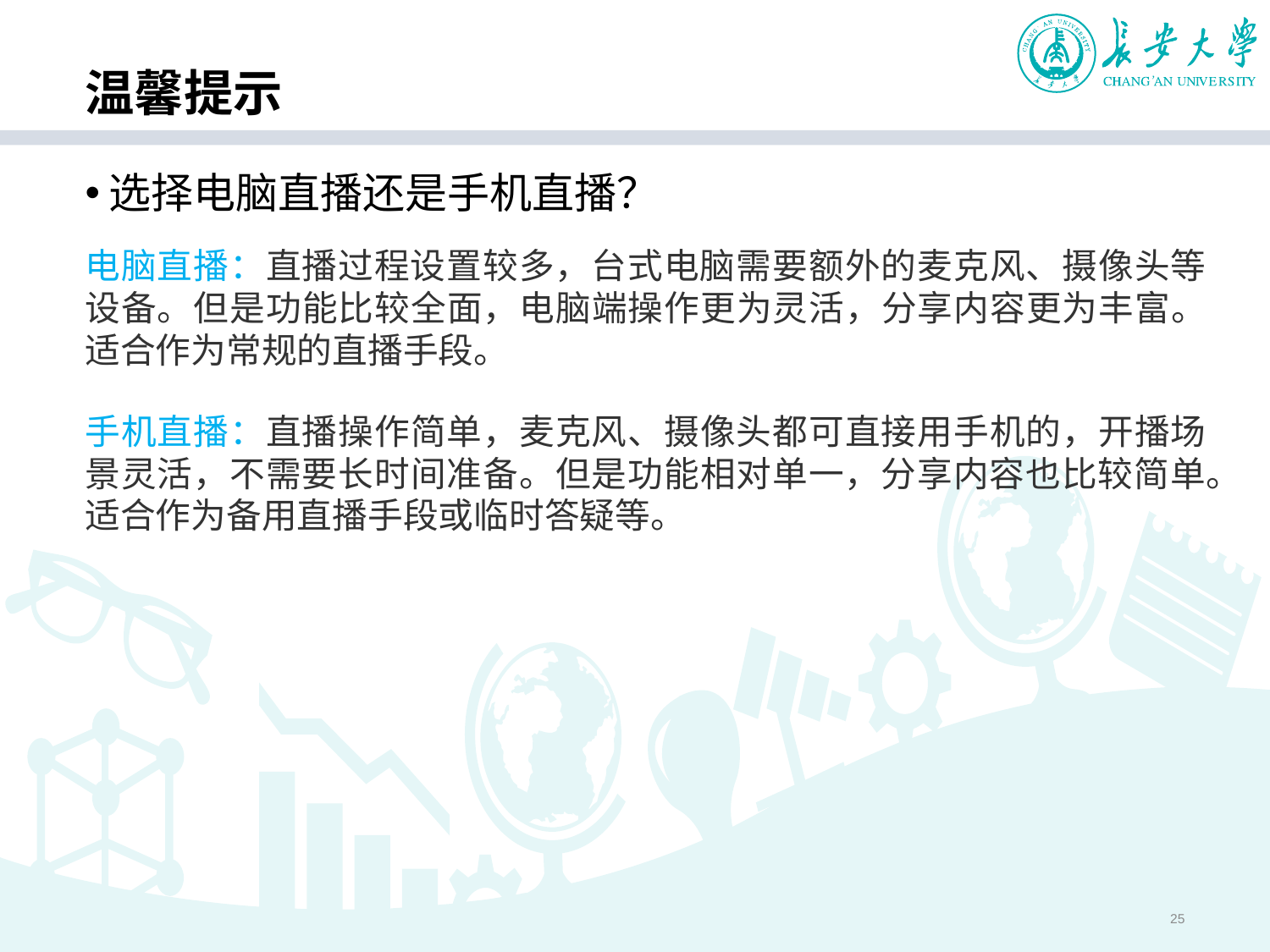

# 温馨提示

选择电脑直播还是手机直播？
电脑直播：直播过程设置较多，台式电脑需要额外的麦克风、摄像头等设备。但是功能比较全面，电脑端操作更为灵活，分享内容更为丰富。适合作为常规的直播手段。
手机直播：直播操作简单，麦克风、摄像头都可直接用手机的，开播场景灵活，不需要长时间准备。但是功能相对单一，分享内容也比较简单。适合作为备用直播手段或临时答疑等。
25